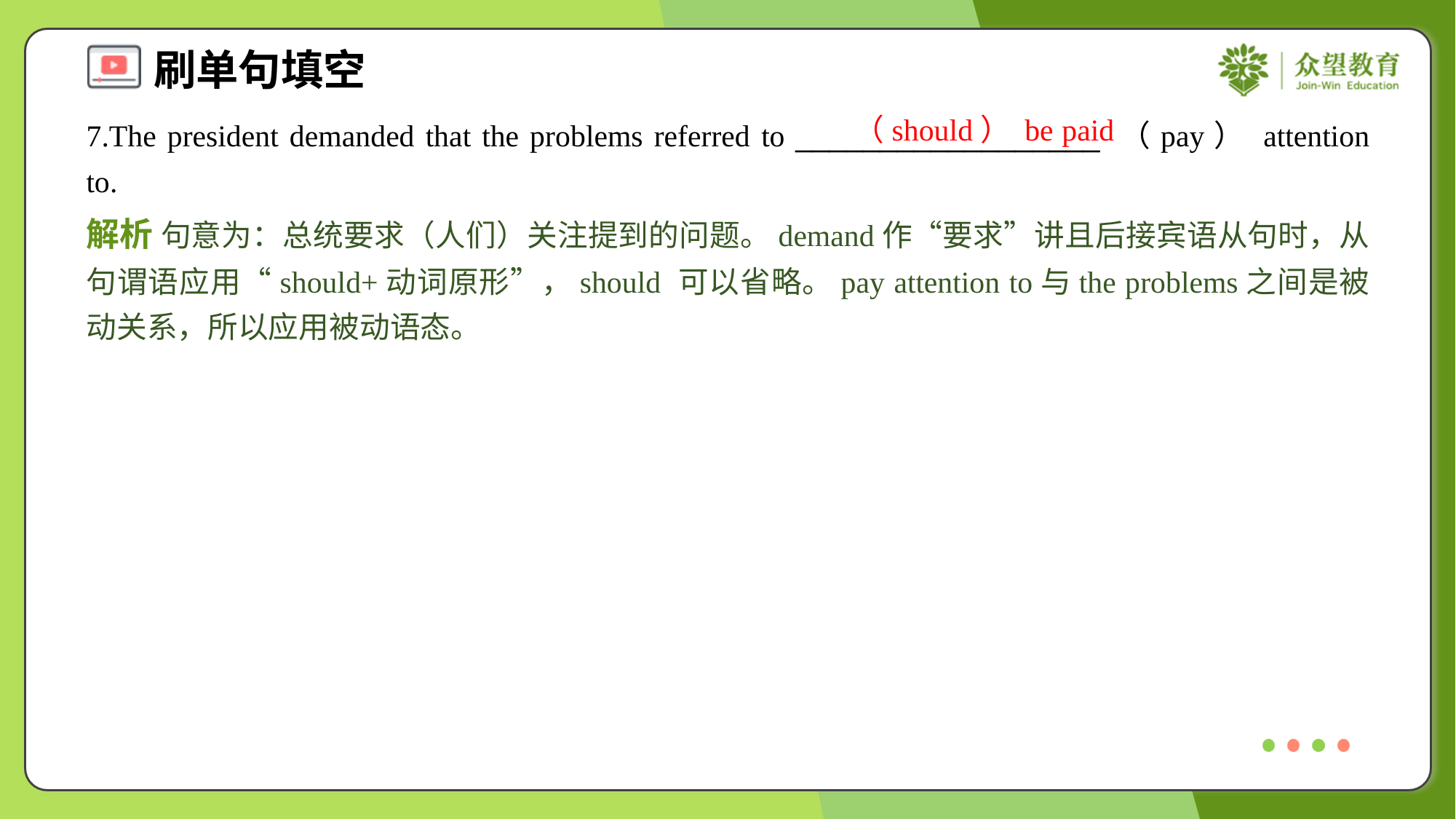

（should） be paid
7.The president demanded that the problems referred to __________________ （pay） attention to.
解析 句意为：总统要求（人们）关注提到的问题。demand作“要求”讲且后接宾语从句时，从句谓语应用“should+动词原形”，should 可以省略。pay attention to与the problems之间是被动关系，所以应用被动语态。